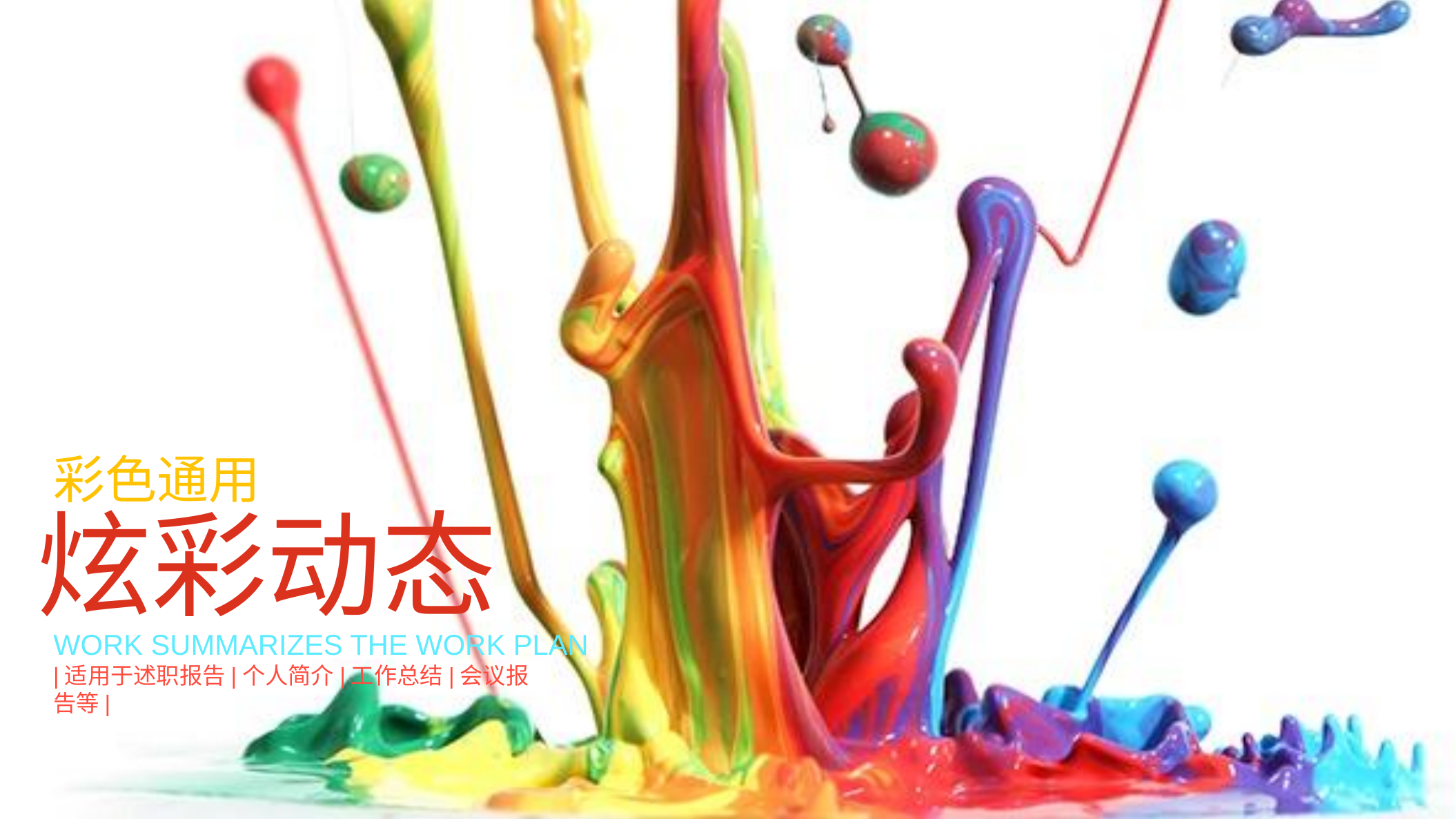

彩色通用
炫彩动态
WORK SUMMARIZES THE WORK PLAN
|适用于述职报告|个人简介|工作总结|会议报告等|